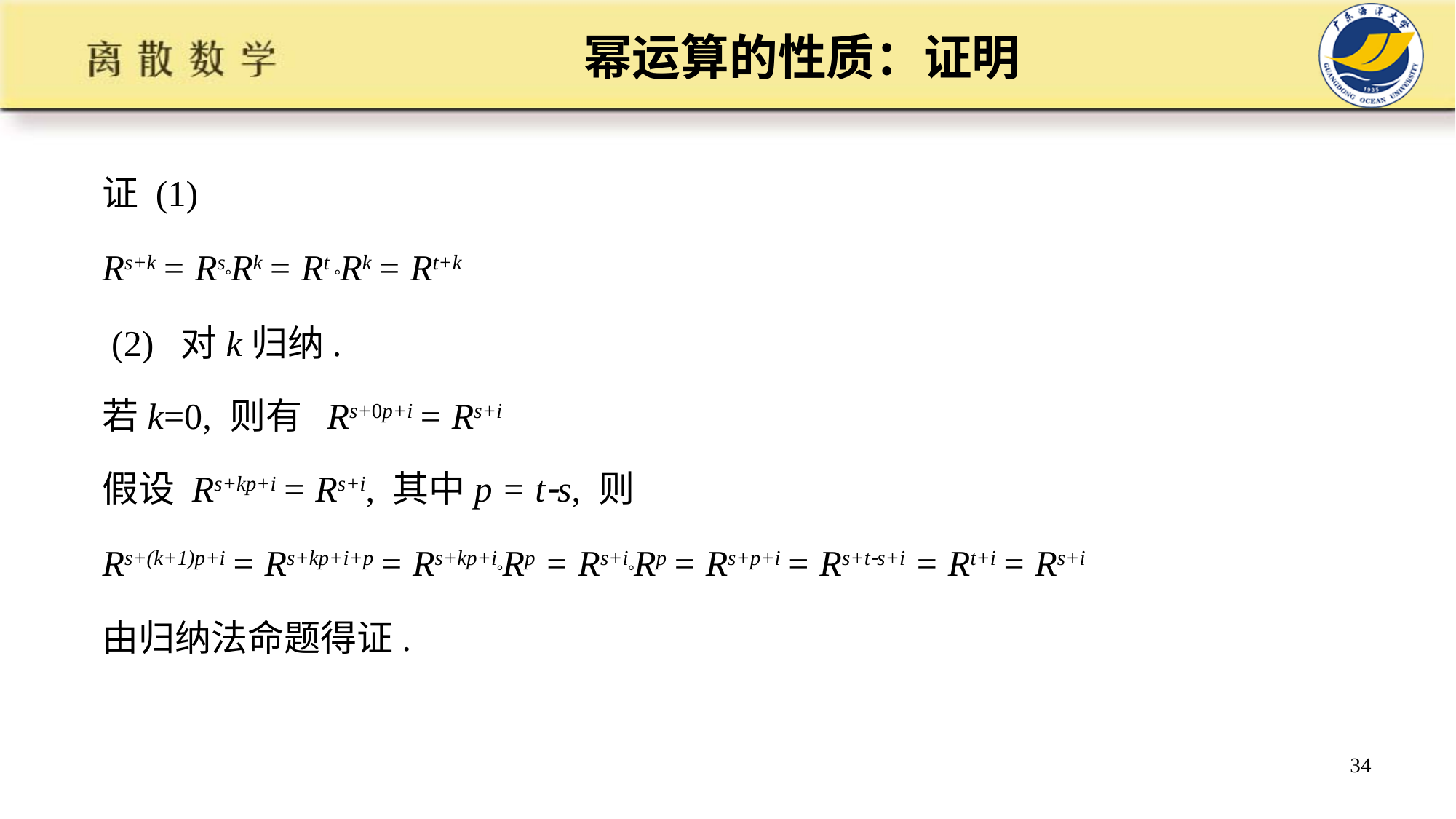

# 幂运算的性质：证明
证 (1)
Rs+k = Rs°Rk = Rt °Rk = Rt+k
 (2)  对k归纳.
若k=0, 则有  Rs+0p+i = Rs+i
假设 Rs+kp+i = Rs+i, 其中p = t−s, 则
Rs+(k+1)p+i = Rs+kp+i+p = Rs+kp+i°Rp = Rs+i°Rp = Rs+p+i = Rs+t−s+i = Rt+i = Rs+i
由归纳法命题得证.
34